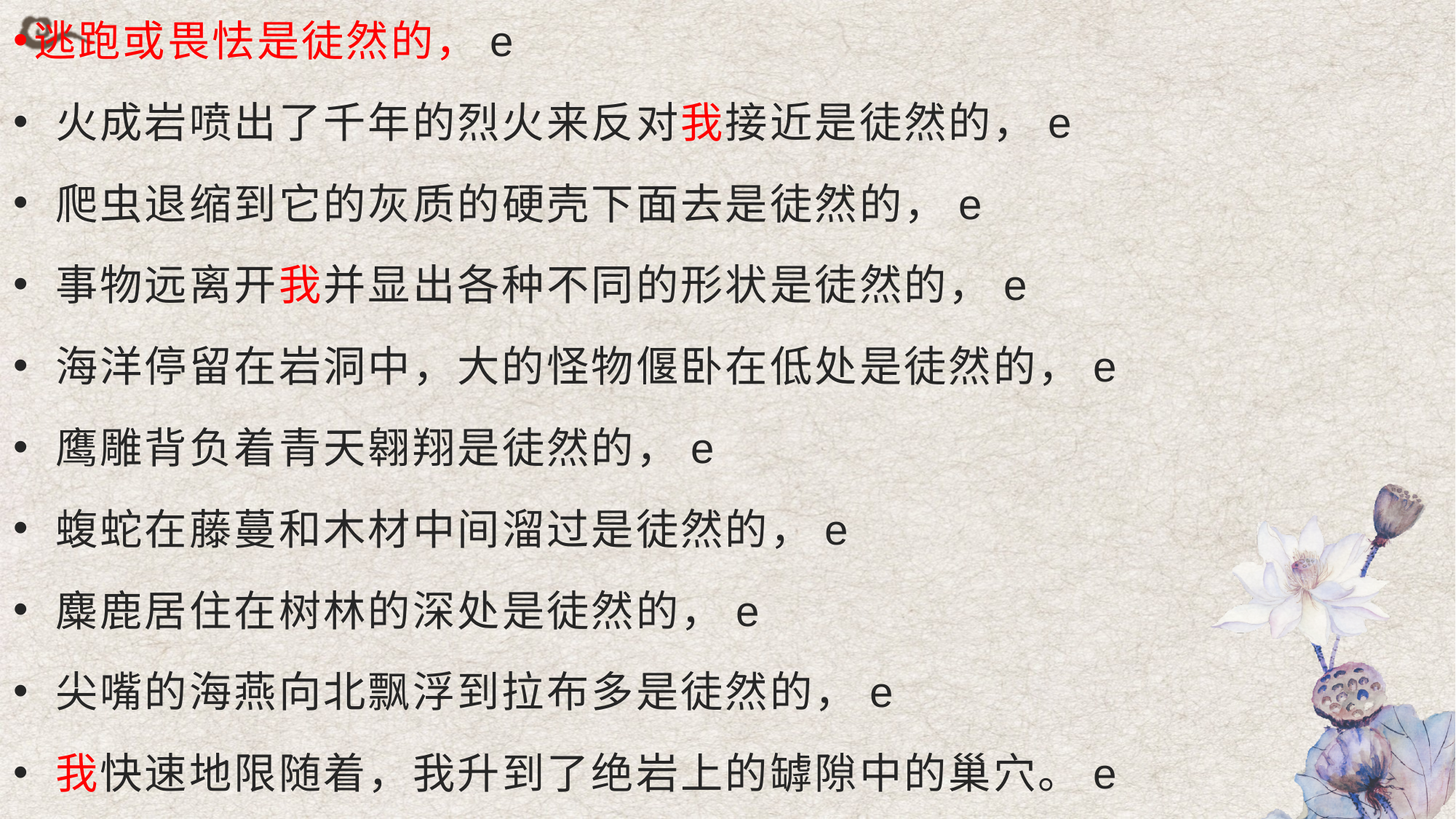

逃跑或畏怯是徒然的，e
 火成岩喷出了千年的烈火来反对我接近是徒然的，e
 爬虫退缩到它的灰质的硬壳下面去是徒然的，e
 事物远离开我并显出各种不同的形状是徒然的，e
 海洋停留在岩洞中，大的怪物偃卧在低处是徒然的，e
 鹰雕背负着青天翱翔是徒然的，e
 蝮蛇在藤蔓和木材中间溜过是徒然的，e
 麋鹿居住在树林的深处是徒然的，e
 尖嘴的海燕向北飘浮到拉布多是徒然的，e
 我快速地限随着，我升到了绝岩上的罅隙中的巢穴。e
#